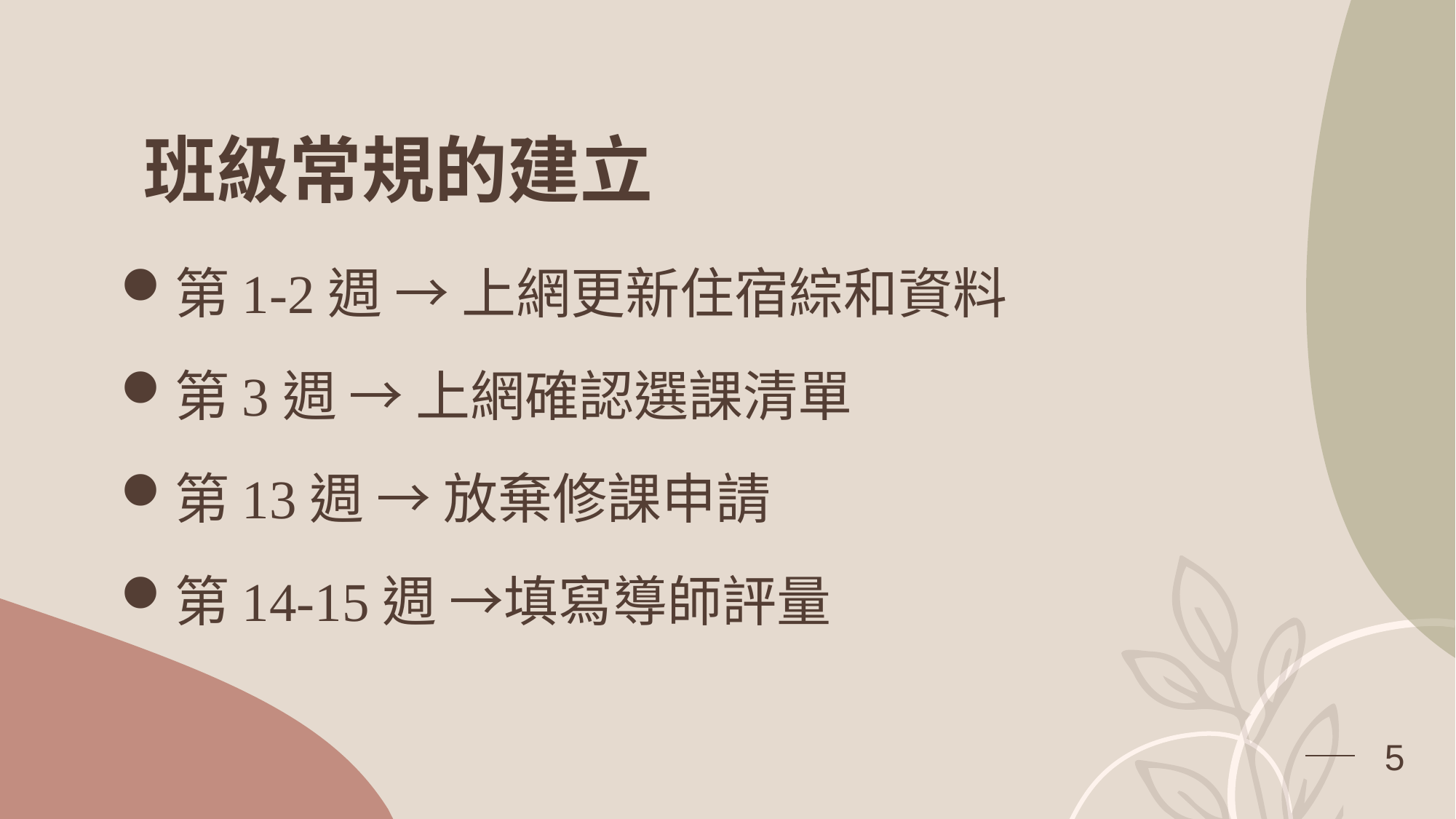

# 班級常規的建立
第1-2週 → 上網更新住宿綜和資料
第3週 → 上網確認選課清單
第13週 → 放棄修課申請
第14-15週 →填寫導師評量

5